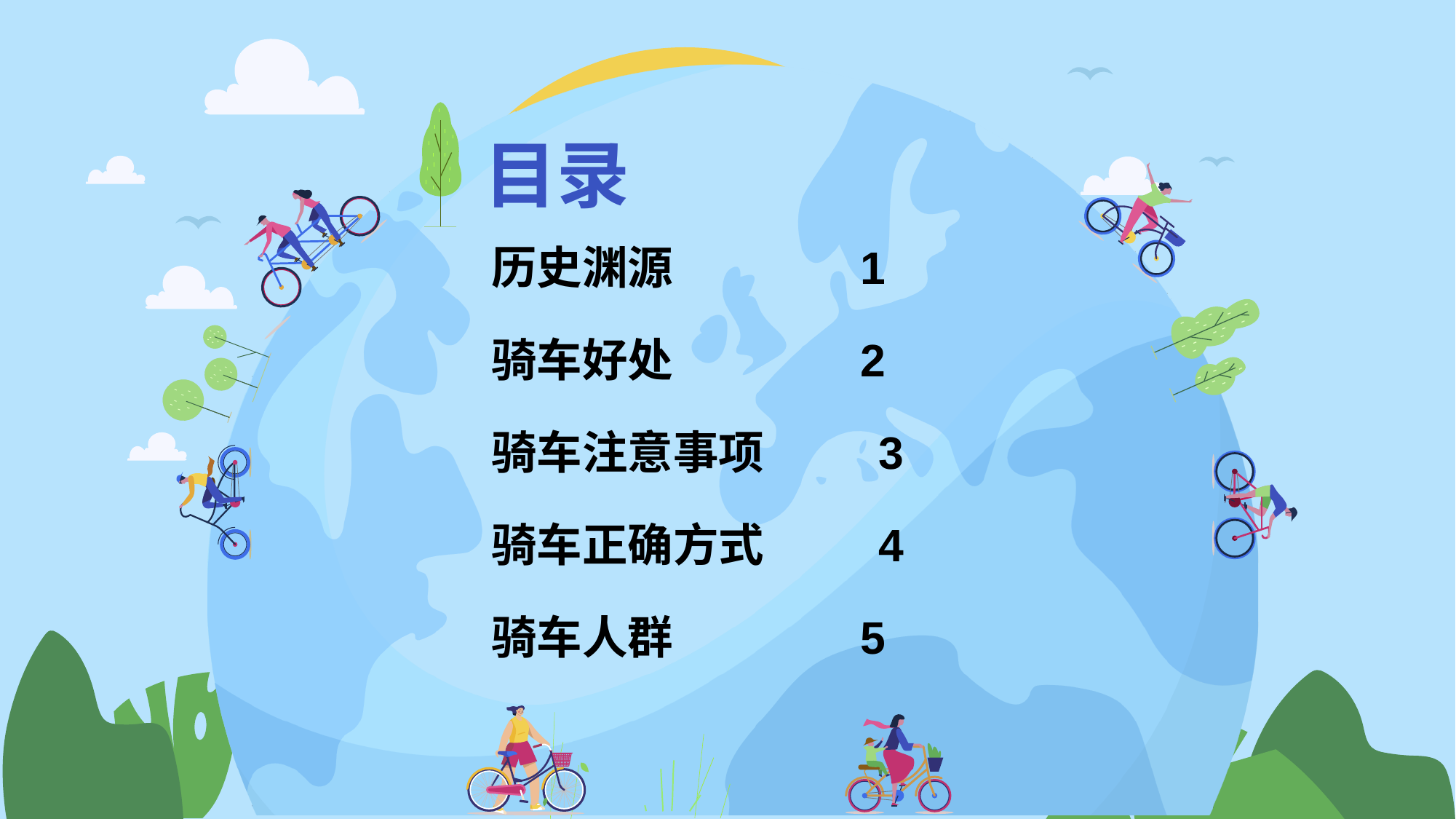

目录
历史渊源                 1
骑车好处                 2
骑车注意事项          3
骑车正确方式          4
骑车人群                 5